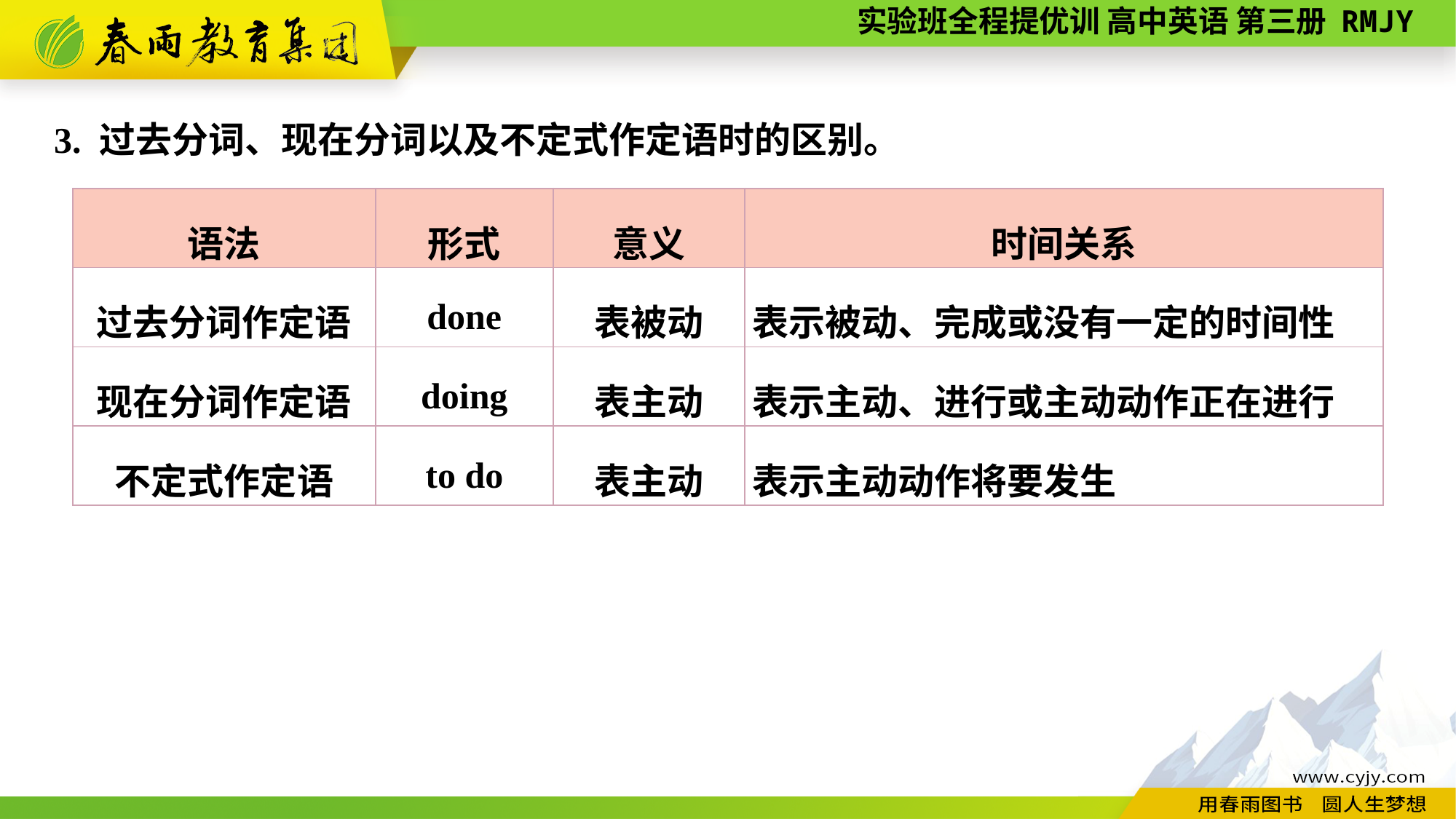

3. 过去分词、现在分词以及不定式作定语时的区别。
| 语法 | 形式 | 意义 | 时间关系 |
| --- | --- | --- | --- |
| 过去分词作定语 | done | 表被动 | 表示被动、完成或没有一定的时间性 |
| 现在分词作定语 | doing | 表主动 | 表示主动、进行或主动动作正在进行 |
| 不定式作定语 | to do | 表主动 | 表示主动动作将要发生 |